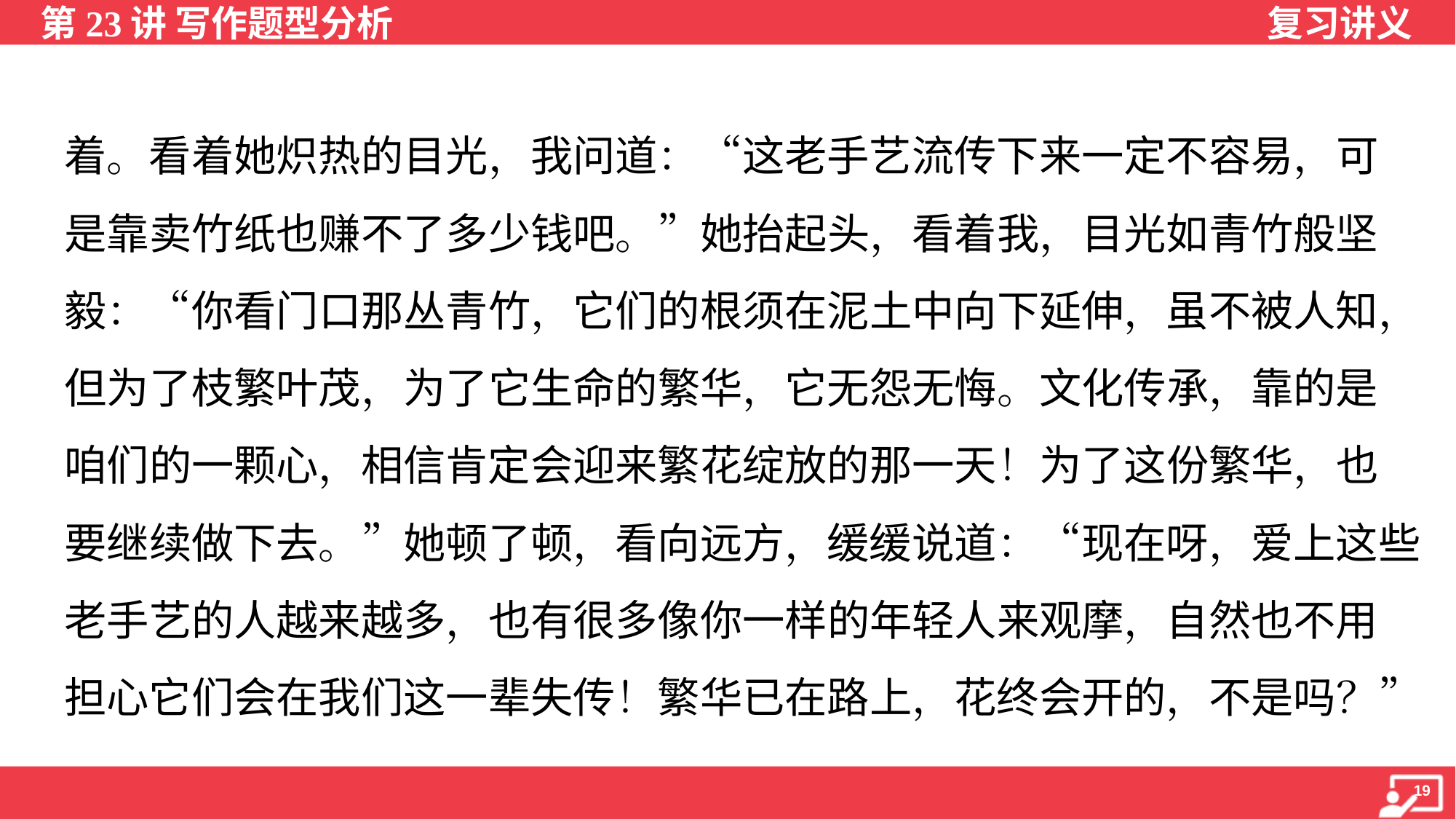

着。看着她炽热的目光，我问道：“这老手艺流传下来一定不容易，可
是靠卖竹纸也赚不了多少钱吧。”她抬起头，看着我，目光如青竹般坚
毅：“你看门口那丛青竹，它们的根须在泥土中向下延伸，虽不被人知，
但为了枝繁叶茂，为了它生命的繁华，它无怨无悔。文化传承，靠的是
咱们的一颗心，相信肯定会迎来繁花绽放的那一天！为了这份繁华，也
要继续做下去。”她顿了顿，看向远方，缓缓说道：“现在呀，爱上这些
老手艺的人越来越多，也有很多像你一样的年轻人来观摩，自然也不用
担心它们会在我们这一辈失传！繁华已在路上，花终会开的，不是吗？”